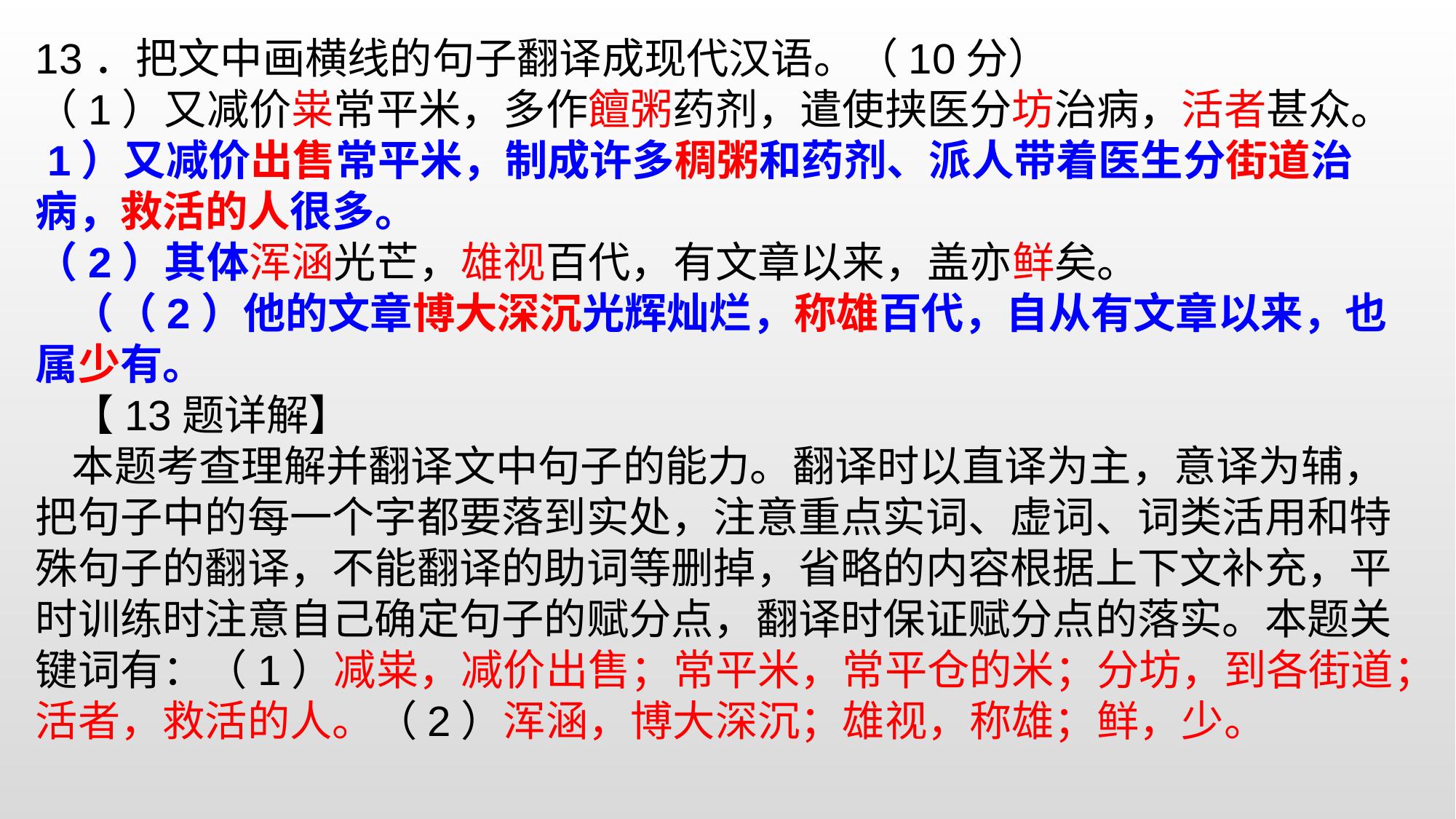

13．把文中画横线的句子翻译成现代汉语。（10分）（1）又减价粜常平米，多作饘粥药剂，遣使挟医分坊治病，活者甚众。 1）又减价出售常平米，制成许多稠粥和药剂、派人带着医生分街道治病，救活的人很多。（2）其体浑涵光芒，雄视百代，有文章以来，盖亦鲜矣。  （（2）他的文章博大深沉光辉灿烂，称雄百代，自从有文章以来，也属少有。
【13题详解】
本题考查理解并翻译文中句子的能力。翻译时以直译为主，意译为辅，把句子中的每一个字都要落到实处，注意重点实词、虚词、词类活用和特殊句子的翻译，不能翻译的助词等删掉，省略的内容根据上下文补充，平时训练时注意自己确定句子的赋分点，翻译时保证赋分点的落实。本题关键词有：（1）减粜，减价出售；常平米，常平仓的米；分坊，到各街道；活者，救活的人。（2）浑涵，博大深沉；雄视，称雄；鲜，少。